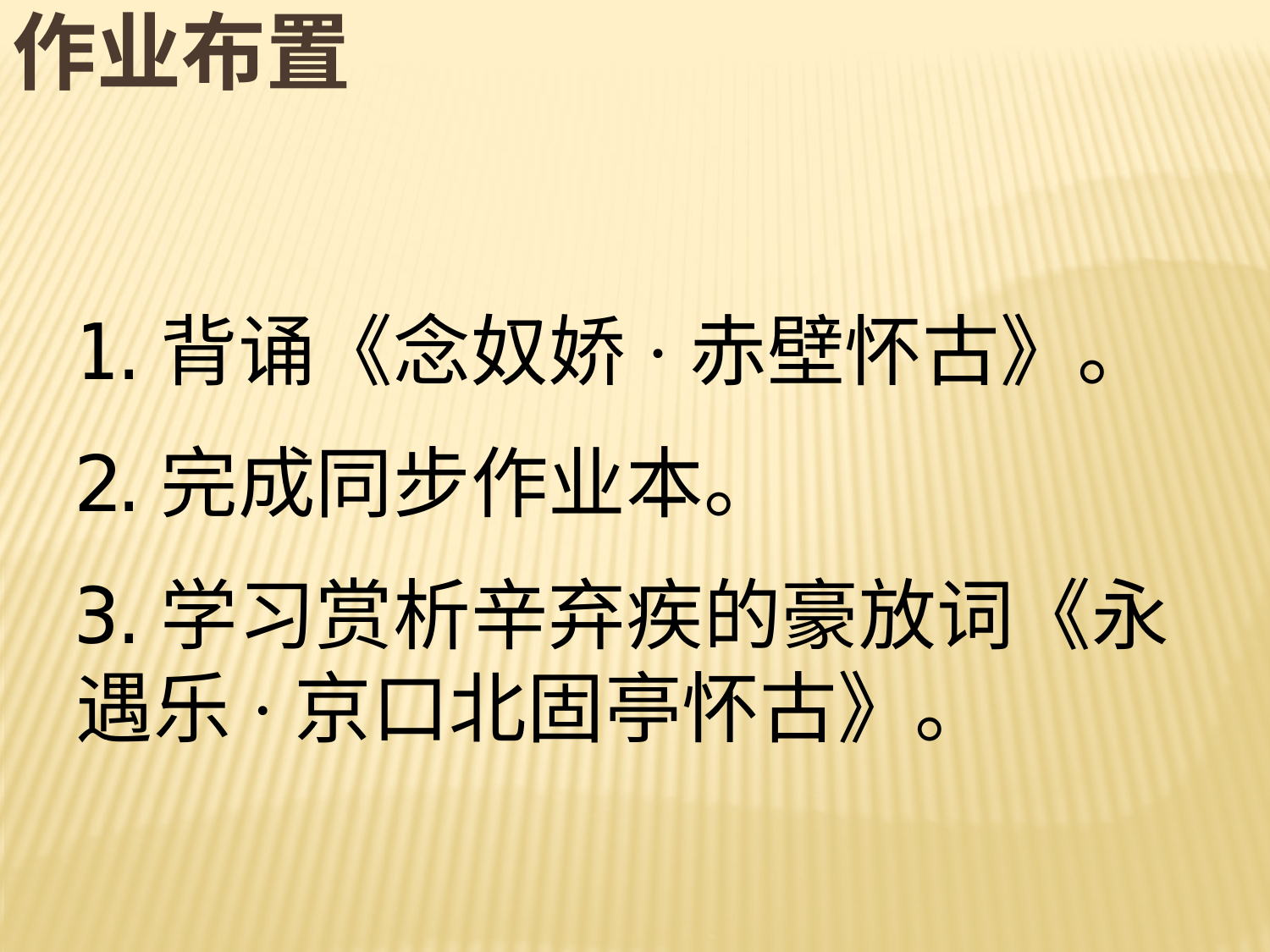

作业布置
1.背诵《念奴娇·赤壁怀古》。
2.完成同步作业本。
3.学习赏析辛弃疾的豪放词《永遇乐·京口北固亭怀古》。